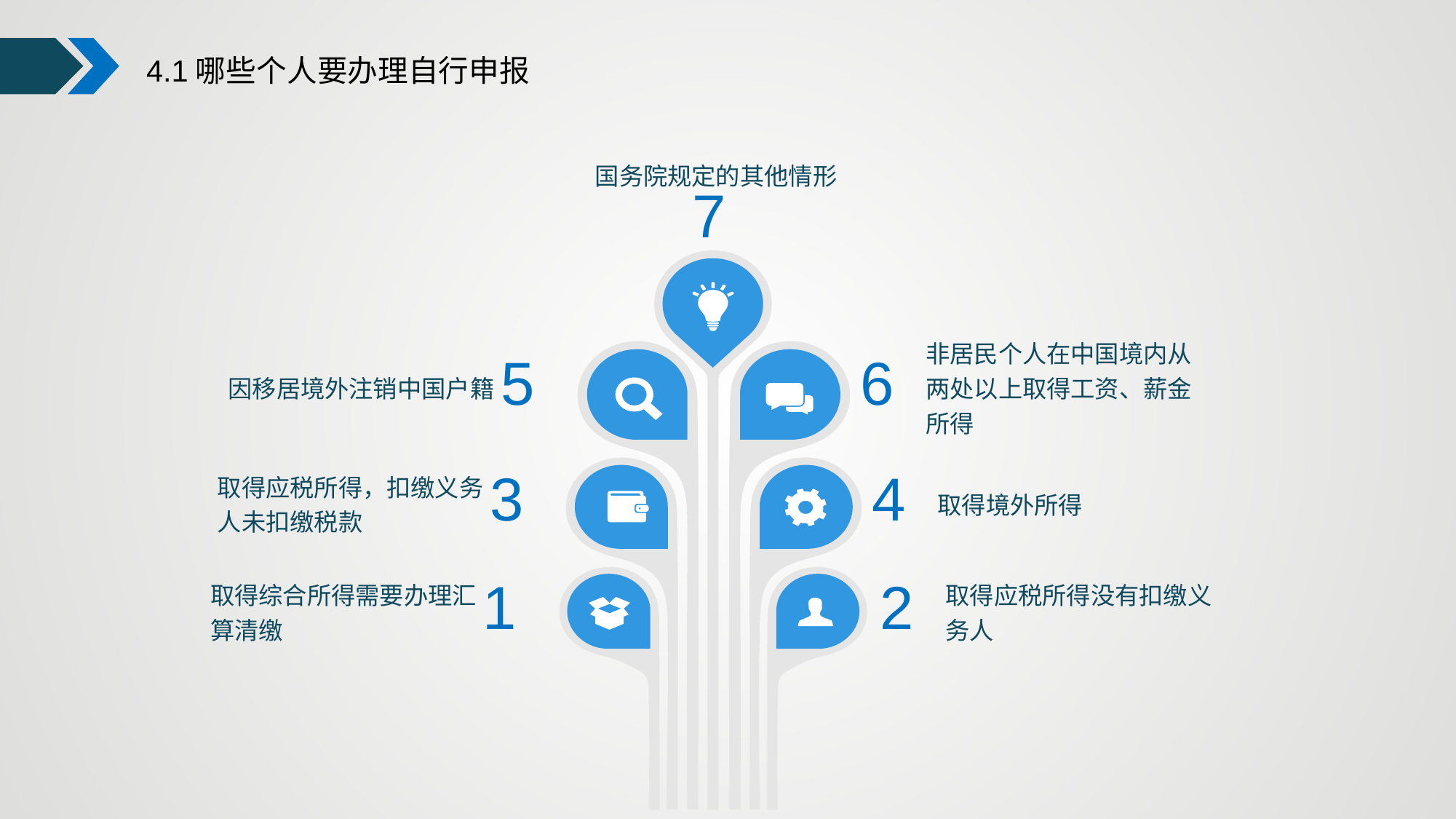

4.1哪些个人要办理自行申报
国务院规定的其他情形
7
5
因移居境外注销中国户籍
6
非居民个人在中国境内从两处以上取得工资、薪金所得
3
取得应税所得，扣缴义务人未扣缴税款
4
取得境外所得
1
取得综合所得需要办理汇算清缴
2
取得应税所得没有扣缴义务人